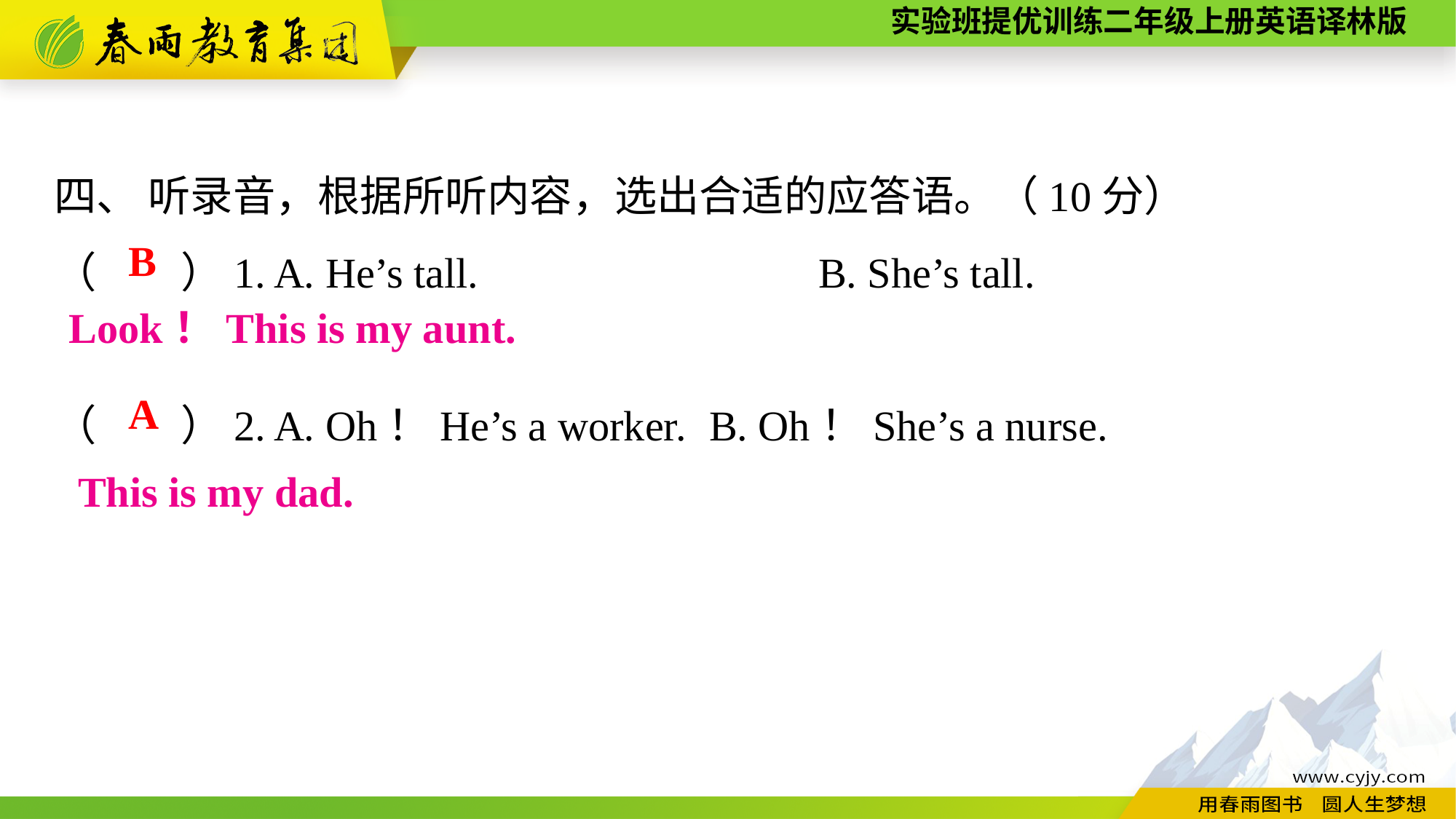

四、 听录音，根据所听内容，选出合适的应答语。（10分）
（　　）1. A. He’s tall.　　　　　　	B. She’s tall.

（　　）2. A. Oh！He’s a worker.	B. Oh！She’s a nurse.
B
Look！This is my aunt.
A
This is my dad.